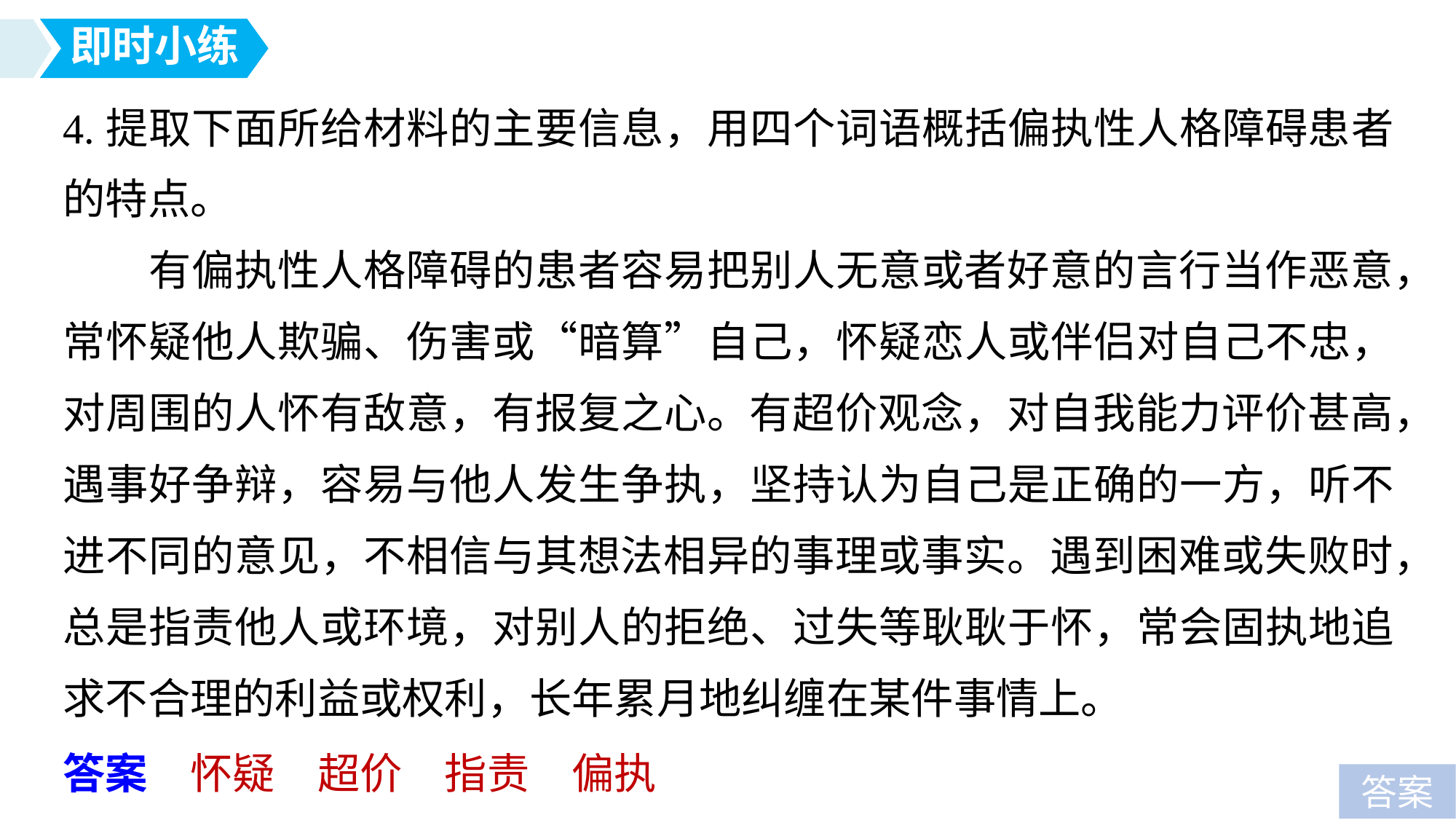

即时小练

4.提取下面所给材料的主要信息，用四个词语概括偏执性人格障碍患者的特点。
有偏执性人格障碍的患者容易把别人无意或者好意的言行当作恶意，常怀疑他人欺骗、伤害或“暗算”自己，怀疑恋人或伴侣对自己不忠，对周围的人怀有敌意，有报复之心。有超价观念，对自我能力评价甚高，遇事好争辩，容易与他人发生争执，坚持认为自己是正确的一方，听不进不同的意见，不相信与其想法相异的事理或事实。遇到困难或失败时，总是指责他人或环境，对别人的拒绝、过失等耿耿于怀，常会固执地追求不合理的利益或权利，长年累月地纠缠在某件事情上。
答案　怀疑　超价　指责　偏执
答案